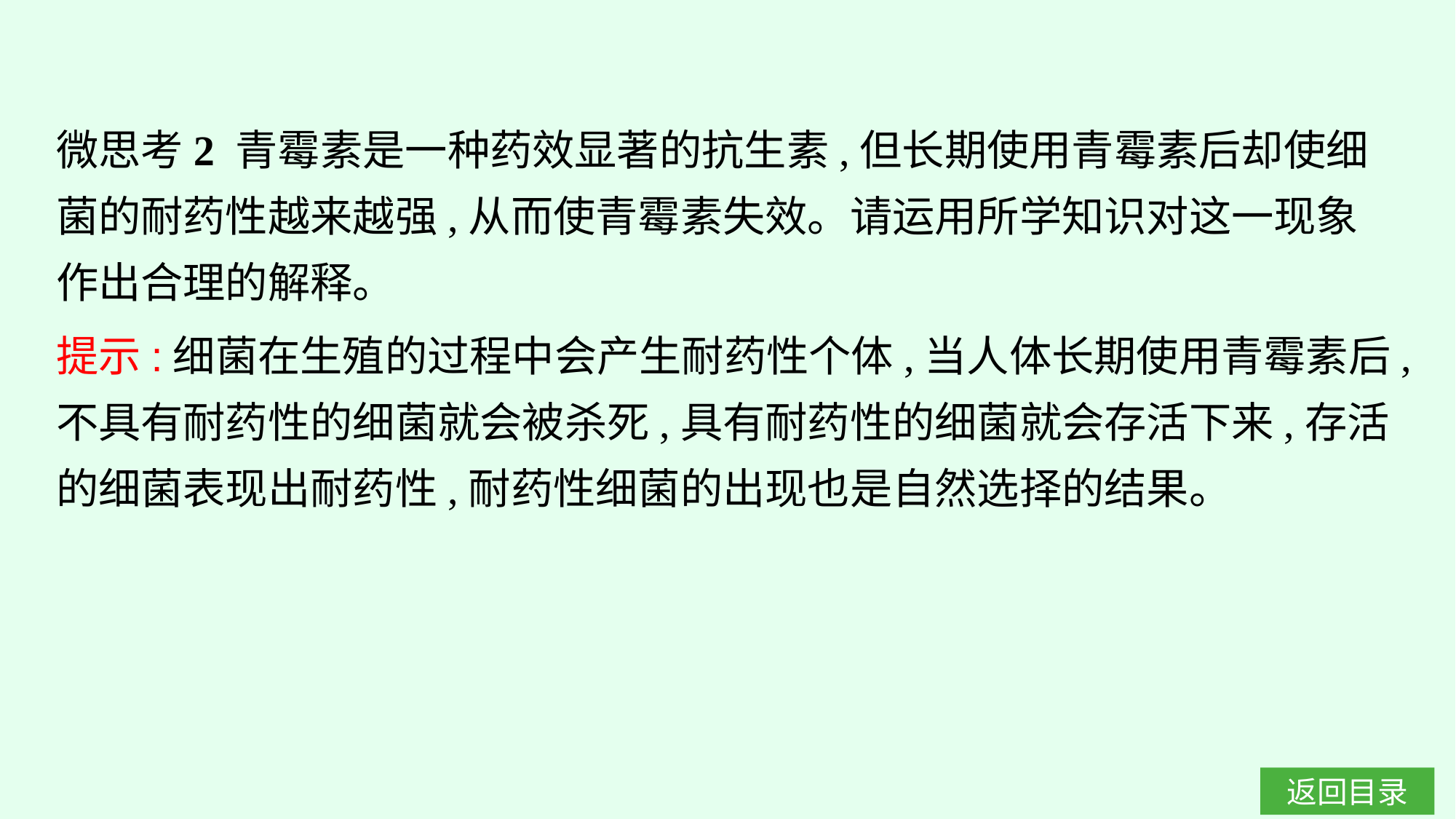

微思考2 青霉素是一种药效显著的抗生素,但长期使用青霉素后却使细菌的耐药性越来越强,从而使青霉素失效。请运用所学知识对这一现象作出合理的解释。
提示:细菌在生殖的过程中会产生耐药性个体,当人体长期使用青霉素后,不具有耐药性的细菌就会被杀死,具有耐药性的细菌就会存活下来,存活的细菌表现出耐药性,耐药性细菌的出现也是自然选择的结果。